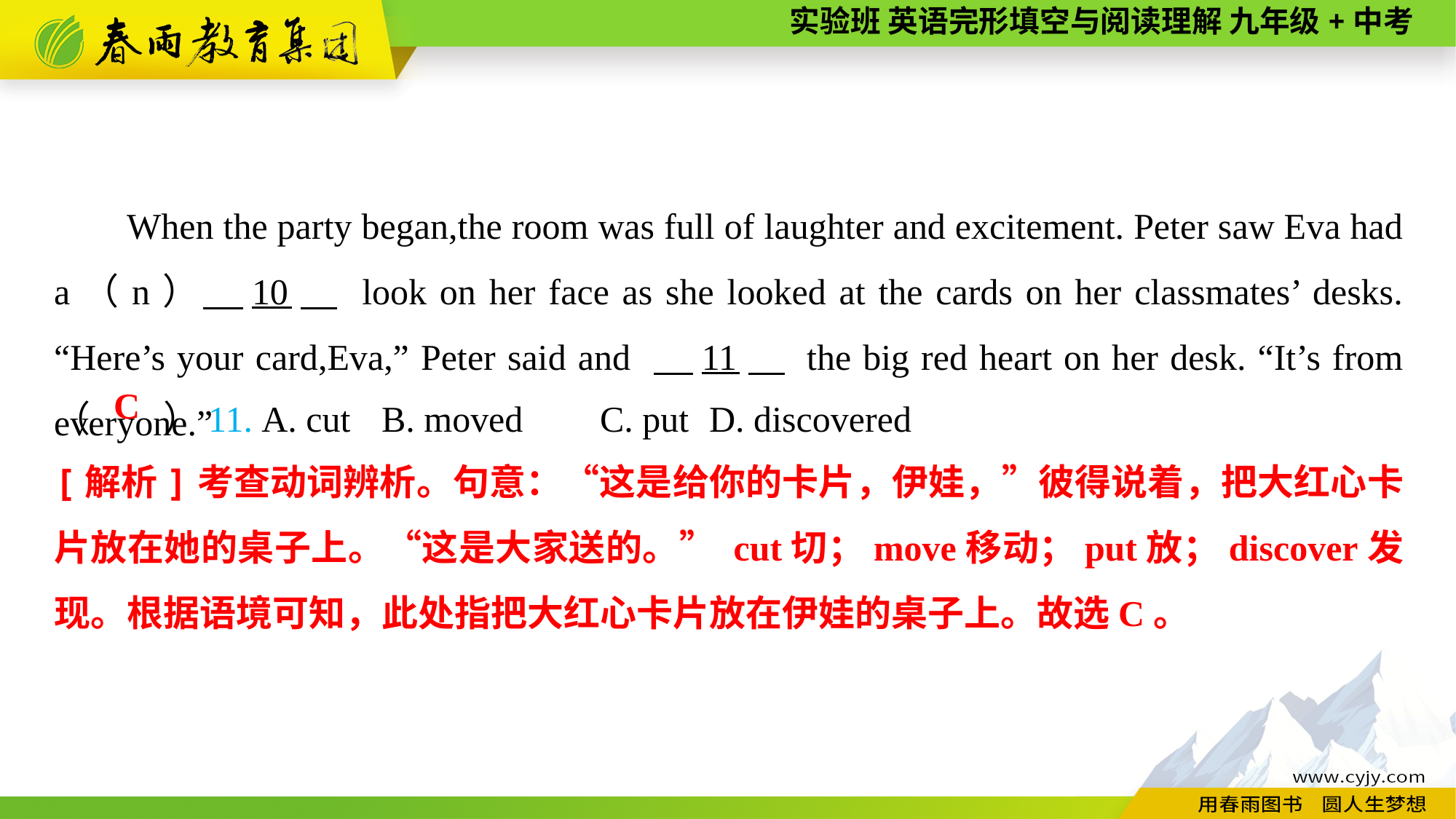

When the party began,the room was full of laughter and excitement. Peter saw Eva had a（n）　10　 look on her face as she looked at the cards on her classmates’ desks. “Here’s your card,Eva,” Peter said and 　11　 the big red heart on her desk. “It’s from everyone.”
（　　）11. A. cut	B. moved	C. put	D. discovered
C
[解析]考查动词辨析。句意：“这是给你的卡片，伊娃，”彼得说着，把大红心卡片放在她的桌子上。“这是大家送的。” cut切；move移动；put放；discover发现。根据语境可知，此处指把大红心卡片放在伊娃的桌子上。故选C。